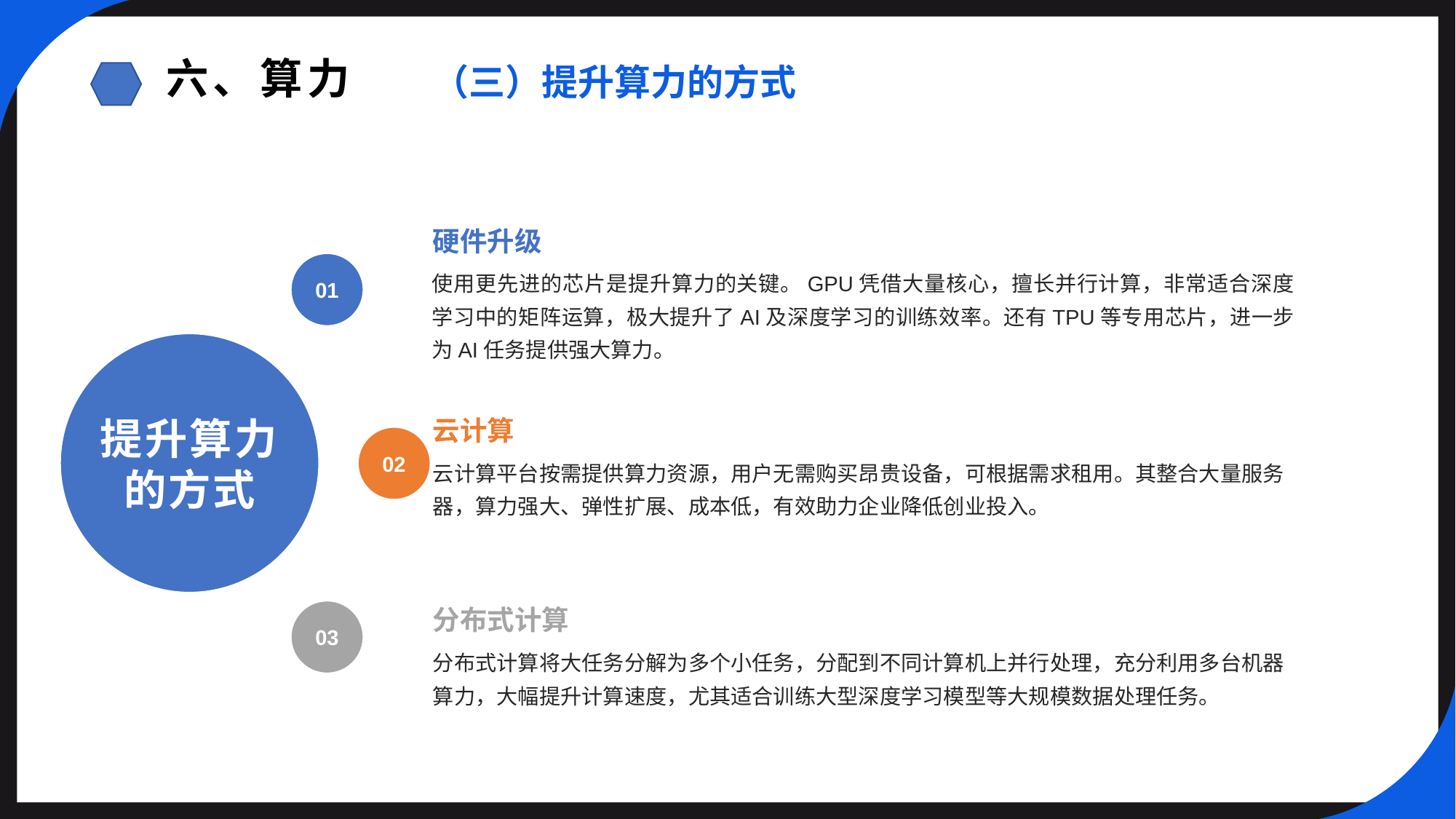

六、算力
（三）提升算力的方式
硬件升级

01
使用更先进的芯片是提升算力的关键。GPU凭借大量核心，擅长并行计算，非常适合深度学习中的矩阵运算，极大提升了AI及深度学习的训练效率。还有TPU等专用芯片，进一步为AI任务提供强大算力。
提升算力的方式
云计算
02
云计算平台按需提供算力资源，用户无需购买昂贵设备，可根据需求租用。其整合大量服务器，算力强大、弹性扩展、成本低，有效助力企业降低创业投入。
分布式计算
03
分布式计算将大任务分解为多个小任务，分配到不同计算机上并行处理，充分利用多台机器算力，大幅提升计算速度，尤其适合训练大型深度学习模型等大规模数据处理任务。